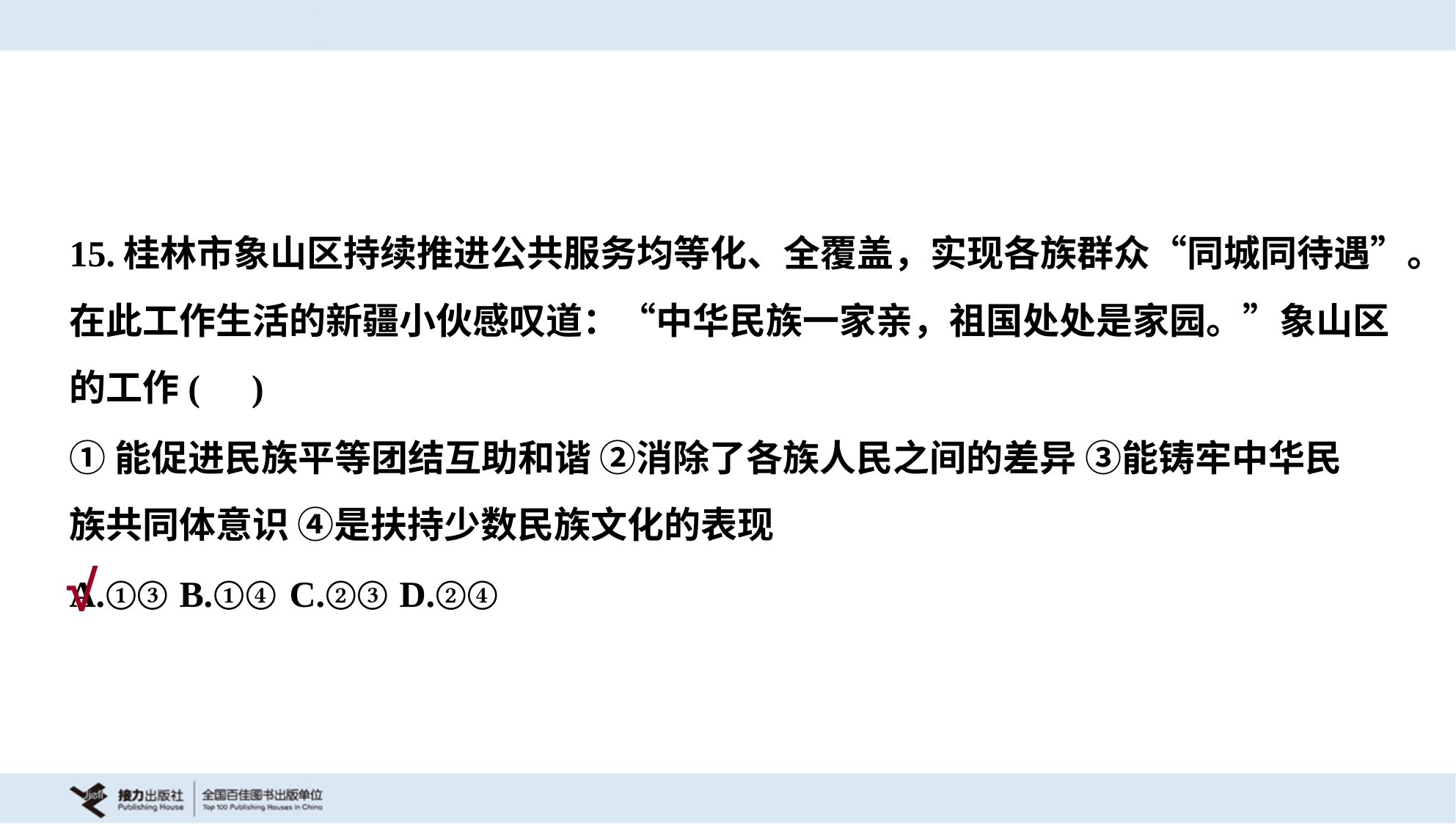

15.桂林市象山区持续推进公共服务均等化、全覆盖，实现各族群众“同城同待遇”。
在此工作生活的新疆小伙感叹道：“中华民族一家亲，祖国处处是家园。”象山区
的工作(     )
①能促进民族平等团结互助和谐 ②消除了各族人民之间的差异 ③能铸牢中华民
族共同体意识 ④是扶持少数民族文化的表现
A.①③	B.①④	C.②③	D.②④
√